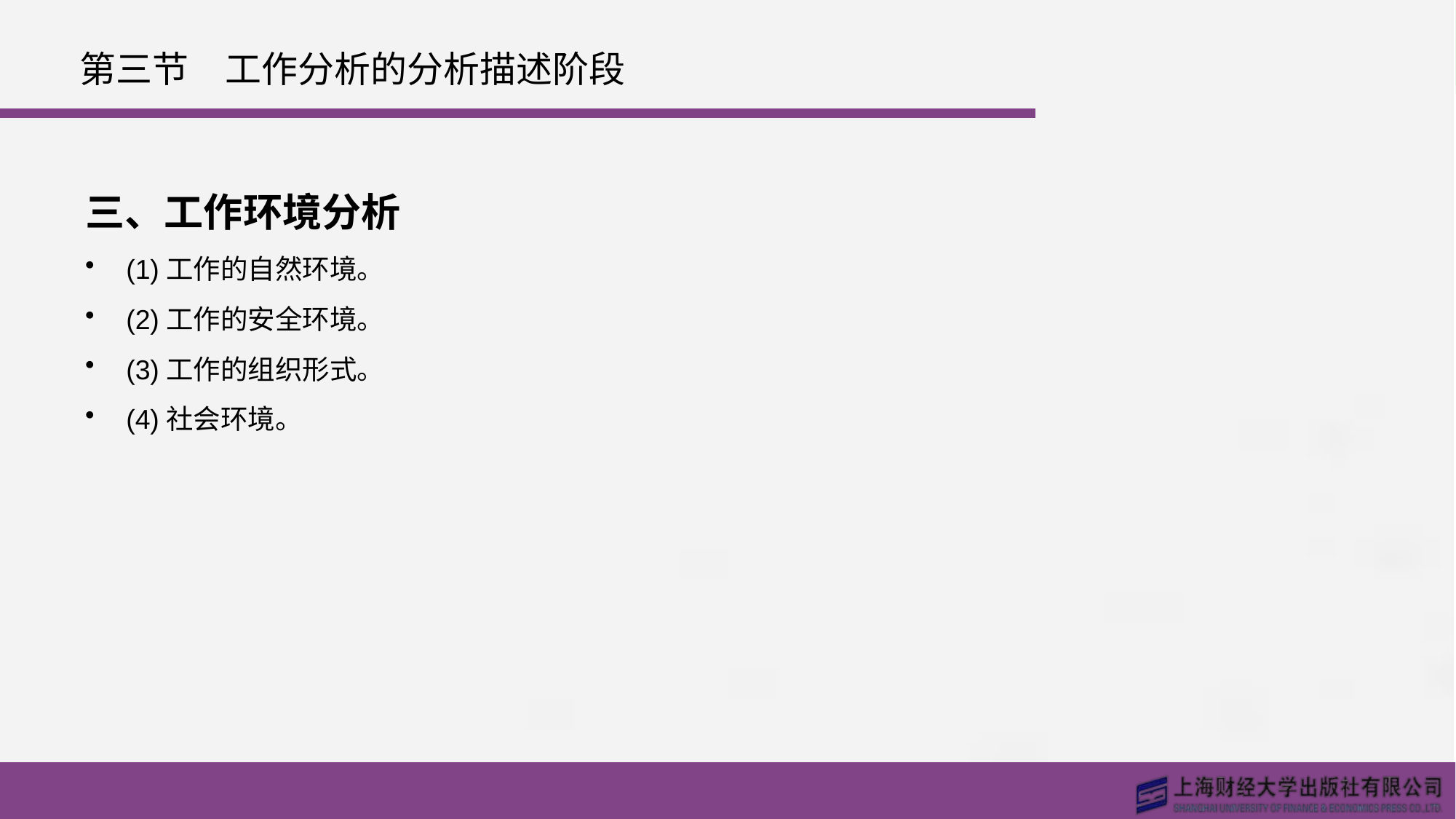

# 第三节　工作分析的分析描述阶段
三、工作环境分析
(1)工作的自然环境。
(2)工作的安全环境。
(3)工作的组织形式。
(4)社会环境。